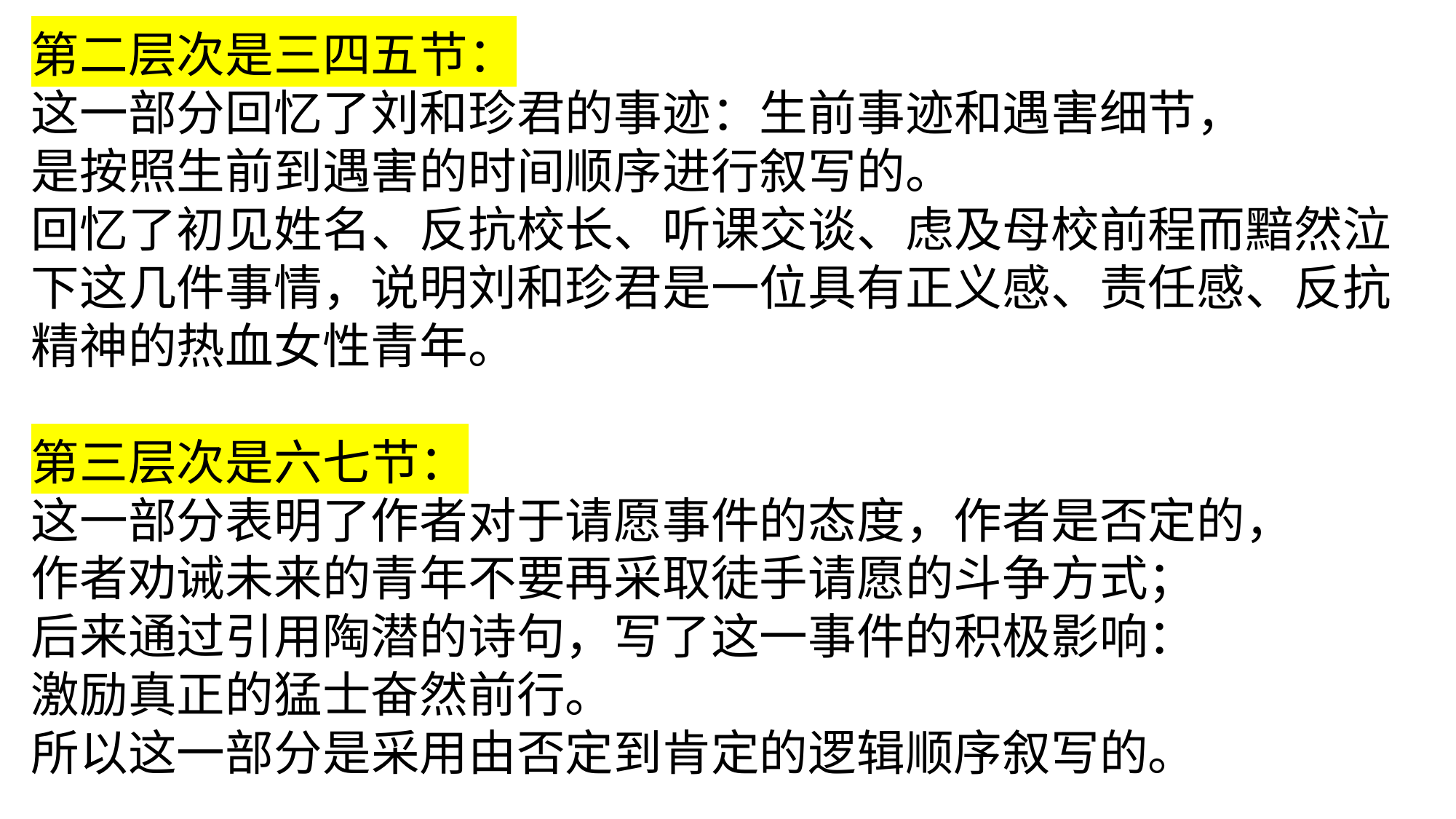

第二层次是三四五节：
这一部分回忆了刘和珍君的事迹：生前事迹和遇害细节，
是按照生前到遇害的时间顺序进行叙写的。
回忆了初见姓名、反抗校长、听课交谈、虑及母校前程而黯然泣下这几件事情，说明刘和珍君是一位具有正义感、责任感、反抗精神的热血女性青年。

第三层次是六七节：
这一部分表明了作者对于请愿事件的态度，作者是否定的，
作者劝诫未来的青年不要再采取徒手请愿的斗争方式；
后来通过引用陶潜的诗句，写了这一事件的积极影响：
激励真正的猛士奋然前行。
所以这一部分是采用由否定到肯定的逻辑顺序叙写的。